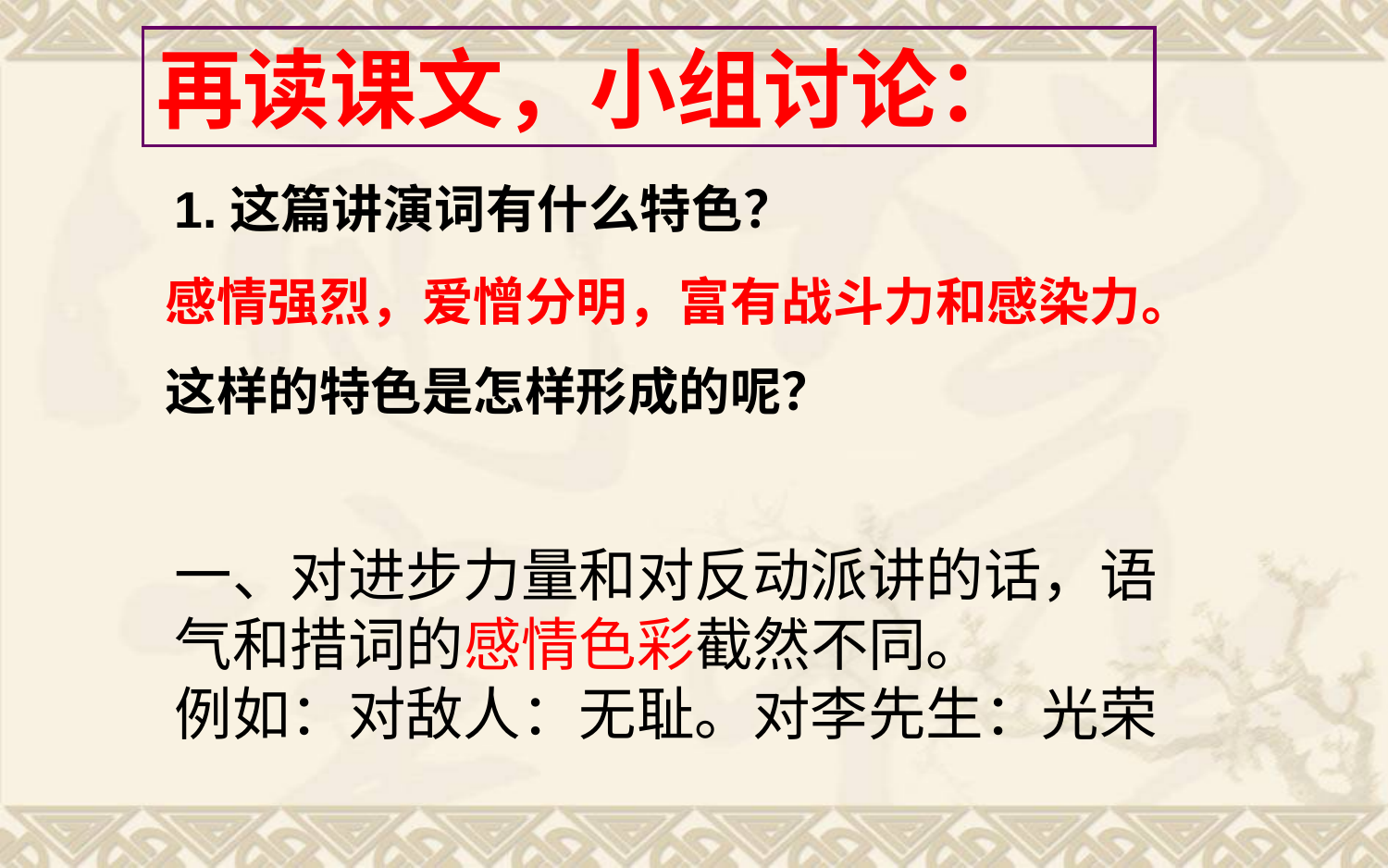

再读课文，小组讨论：
1.这篇讲演词有什么特色？
感情强烈，爱憎分明，富有战斗力和感染力。
这样的特色是怎样形成的呢？
一、对进步力量和对反动派讲的话，语气和措词的感情色彩截然不同。
例如：对敌人：无耻。对李先生：光荣